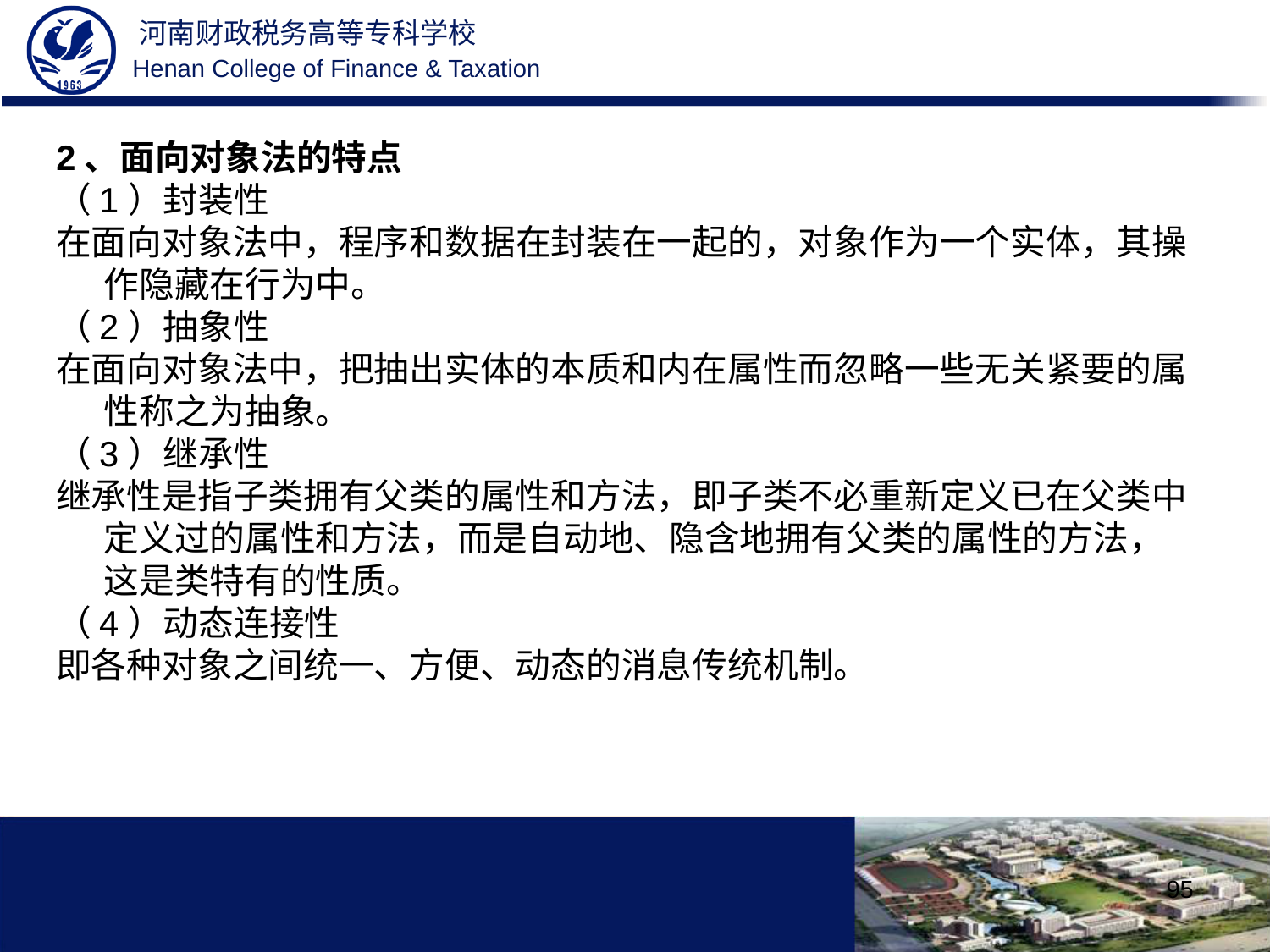

2、面向对象法的特点
（1）封装性
在面向对象法中，程序和数据在封装在一起的，对象作为一个实体，其操作隐藏在行为中。
（2）抽象性
在面向对象法中，把抽出实体的本质和内在属性而忽略一些无关紧要的属性称之为抽象。
（3）继承性
继承性是指子类拥有父类的属性和方法，即子类不必重新定义已在父类中定义过的属性和方法，而是自动地、隐含地拥有父类的属性的方法，这是类特有的性质。
（4）动态连接性
即各种对象之间统一、方便、动态的消息传统机制。

95